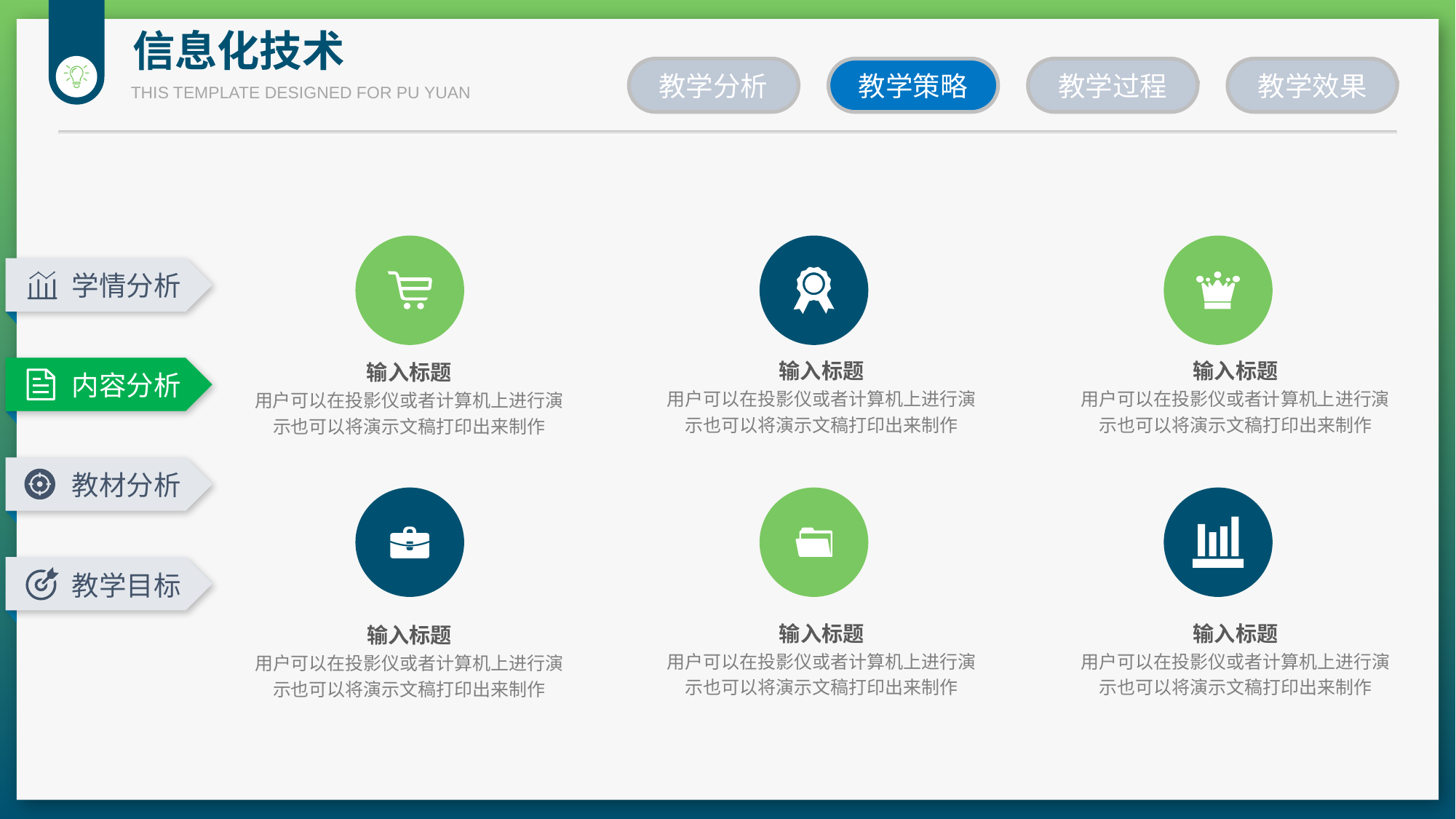

信息化技术

教学分析
教学策略
教学过程
教学效果

THIS TEMPLATE DESIGNED FOR PU YUAN

学情分析

输入标题
用户可以在投影仪或者计算机上进行演示也可以将演示文稿打印出来制作
输入标题
用户可以在投影仪或者计算机上进行演示也可以将演示文稿打印出来制作
输入标题
用户可以在投影仪或者计算机上进行演示也可以将演示文稿打印出来制作

内容分析

教材分析

教学目标

输入标题
用户可以在投影仪或者计算机上进行演示也可以将演示文稿打印出来制作
输入标题
用户可以在投影仪或者计算机上进行演示也可以将演示文稿打印出来制作
输入标题
用户可以在投影仪或者计算机上进行演示也可以将演示文稿打印出来制作